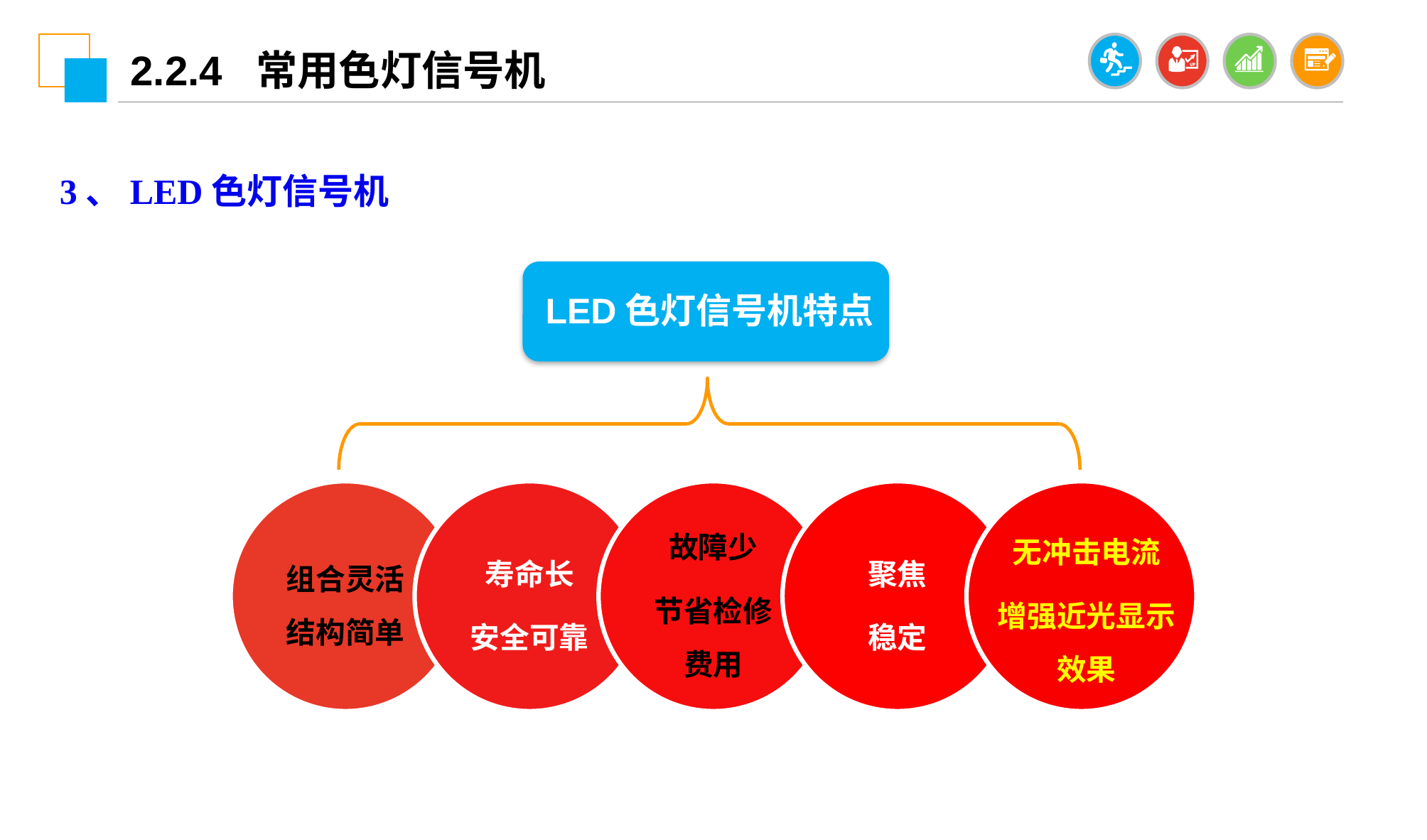

2.2.4  常用色灯信号机

3、LED色灯信号机

LED色灯信号机特点

组合灵活结构简单

寿命长
安全可靠

故障少
节省检修费用

聚焦
稳定

无冲击电流
增强近光显示效果